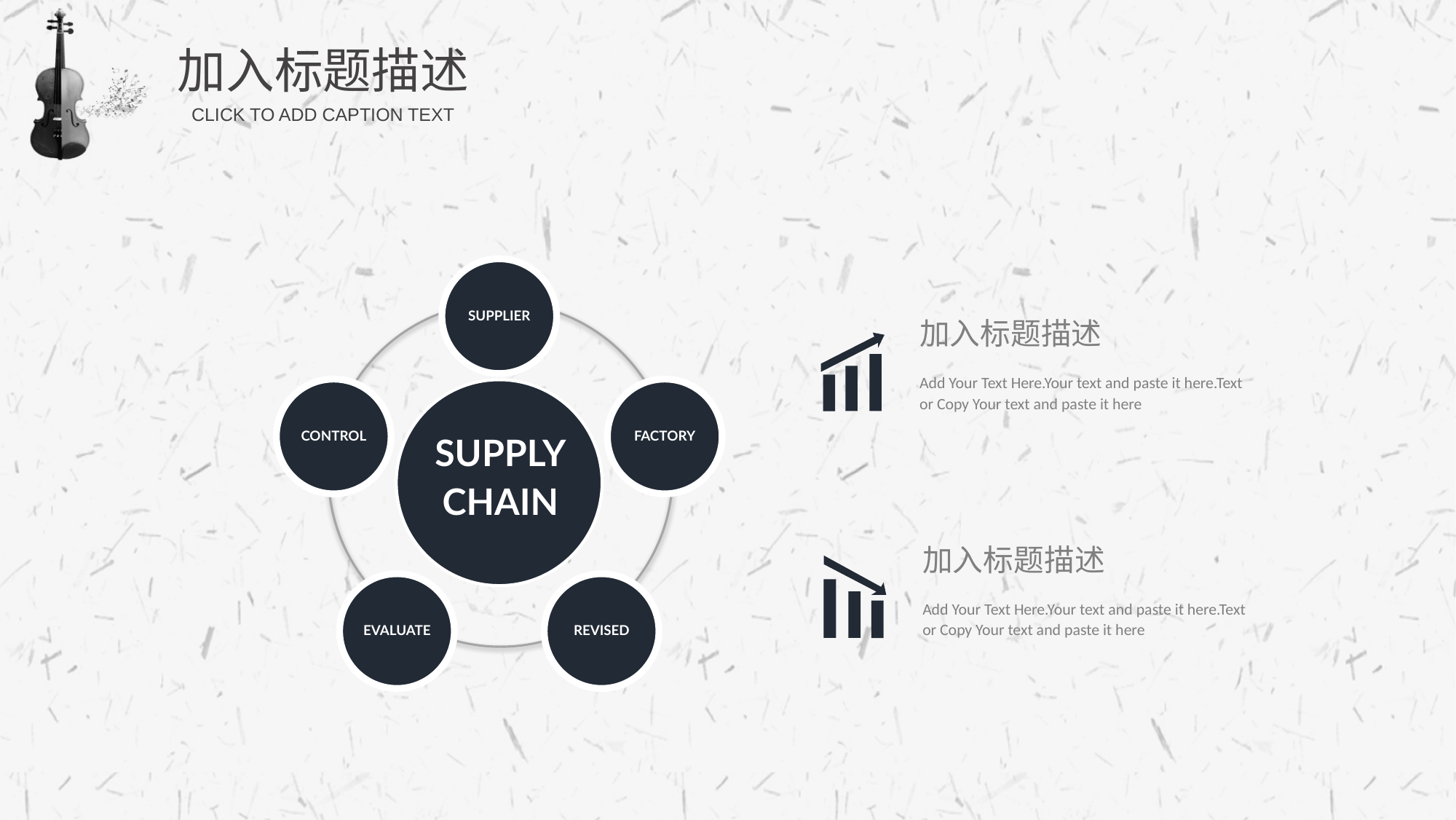

加入标题描述
CLICK TO ADD CAPTION TEXT
SUPPLIER

CONTROL
FACTORY

SUPPLY
CHAIN
EVALUATE
REVISED
加入标题描述

Add Your Text Here.Your text and paste it here.Text or Copy Your text and paste it here
加入标题描述

Add Your Text Here.Your text and paste it here.Text or Copy Your text and paste it here